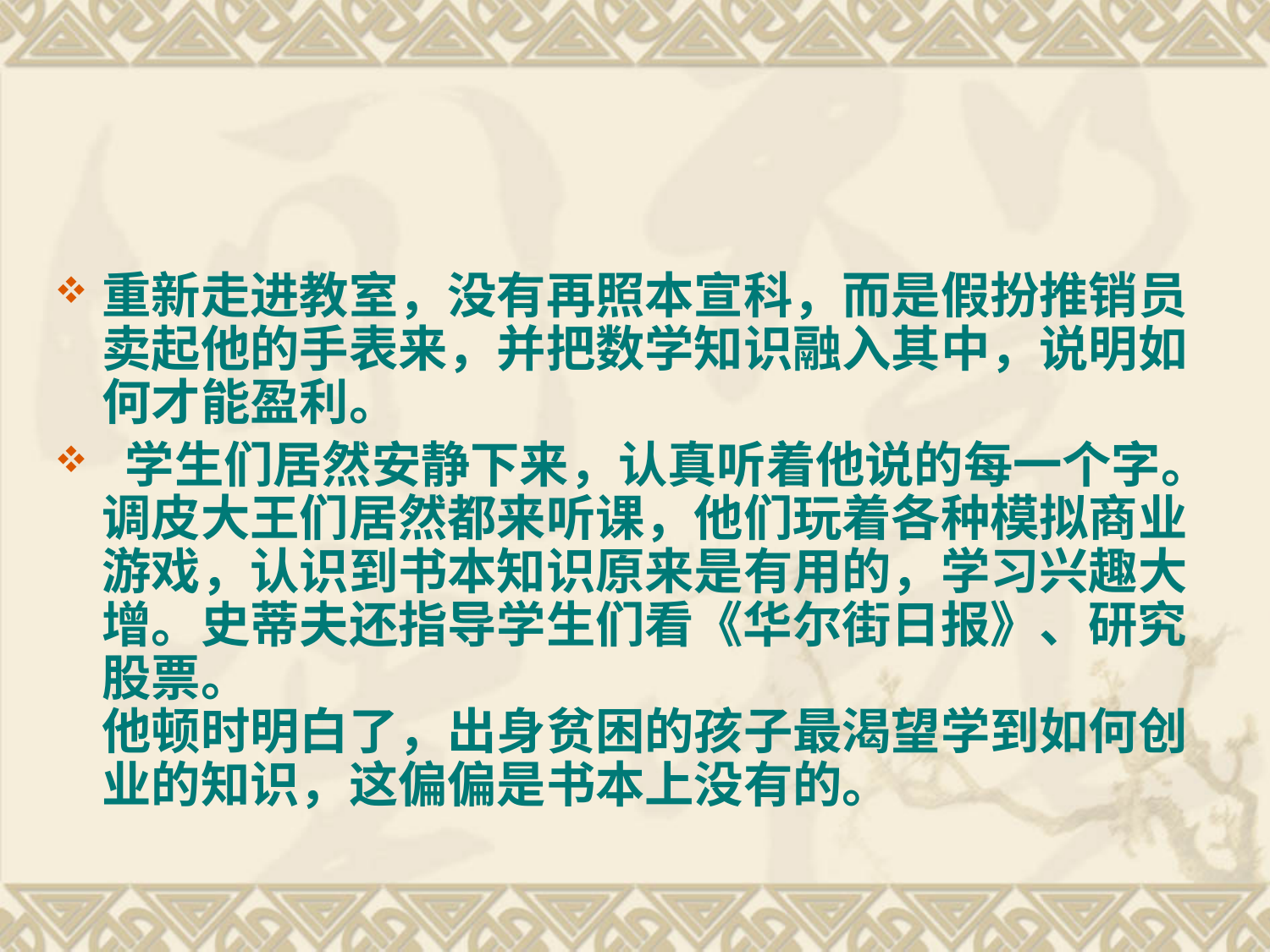

#
重新走进教室，没有再照本宣科，而是假扮推销员卖起他的手表来，并把数学知识融入其中，说明如何才能盈利。
 学生们居然安静下来，认真听着他说的每一个字。调皮大王们居然都来听课，他们玩着各种模拟商业游戏，认识到书本知识原来是有用的，学习兴趣大增。史蒂夫还指导学生们看《华尔街日报》、研究股票。
他顿时明白了，出身贫困的孩子最渴望学到如何创业的知识，这偏偏是书本上没有的。